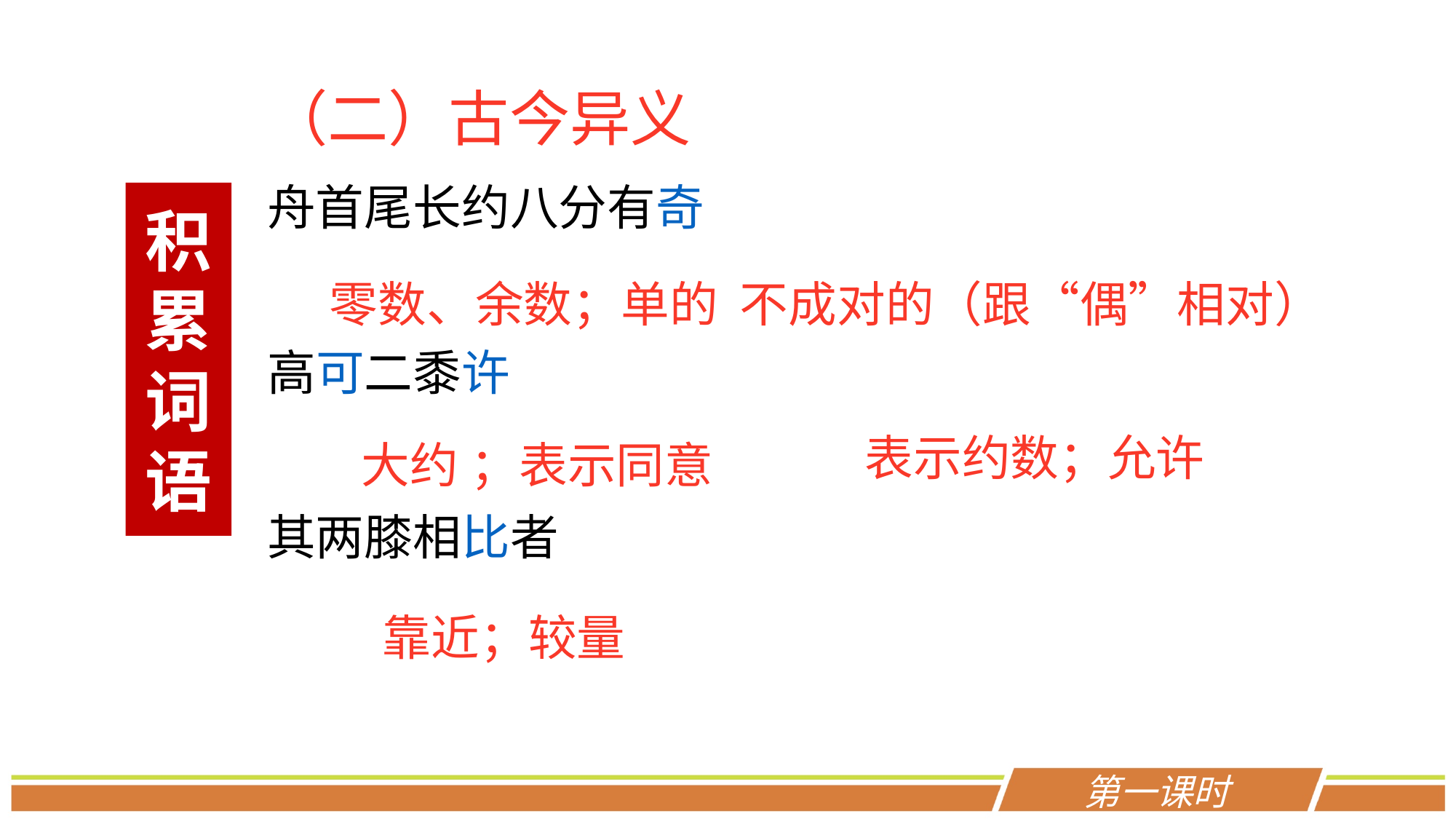

（二）古今异义
舟首尾长约八分有奇

高可二黍许

其两膝相比者
积累词语
    零数、余数；单的  不成对的（跟“偶”相对）
表示约数；允许
大约	；表示同意
靠近；较量
第一课时